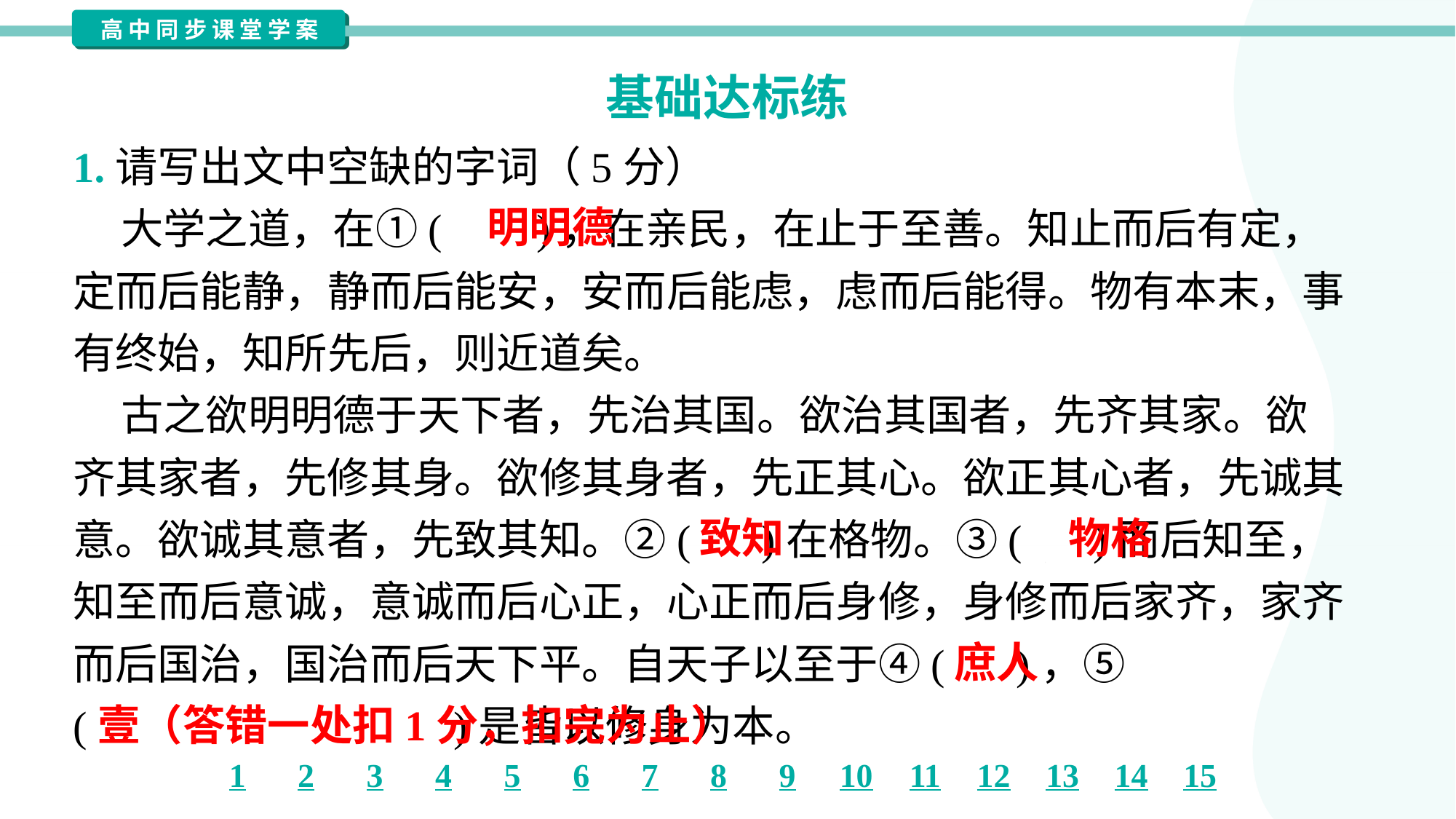

基础达标练
1.请写出文中空缺的字词（5分）
    大学之道，在①(        )，在亲民，在止于至善。知止而后有定，
定而后能静，静而后能安，安而后能虑，虑而后能得。物有本末，事
有终始，知所先后，则近道矣。
    古之欲明明德于天下者，先治其国。欲治其国者，先齐其家。欲
齐其家者，先修其身。欲修其身者，先正其心。欲正其心者，先诚其
意。欲诚其意者，先致其知。②(      )在格物。③(      )而后知至，
知至而后意诚，意诚而后心正，心正而后身修，身修而后家齐，家齐
而后国治，国治而后天下平。自天子以至于④(      )，⑤
(                               )是皆以修身为本。
明明德
致知
物格
庶人
壹（答错一处扣1分，扣完为止）